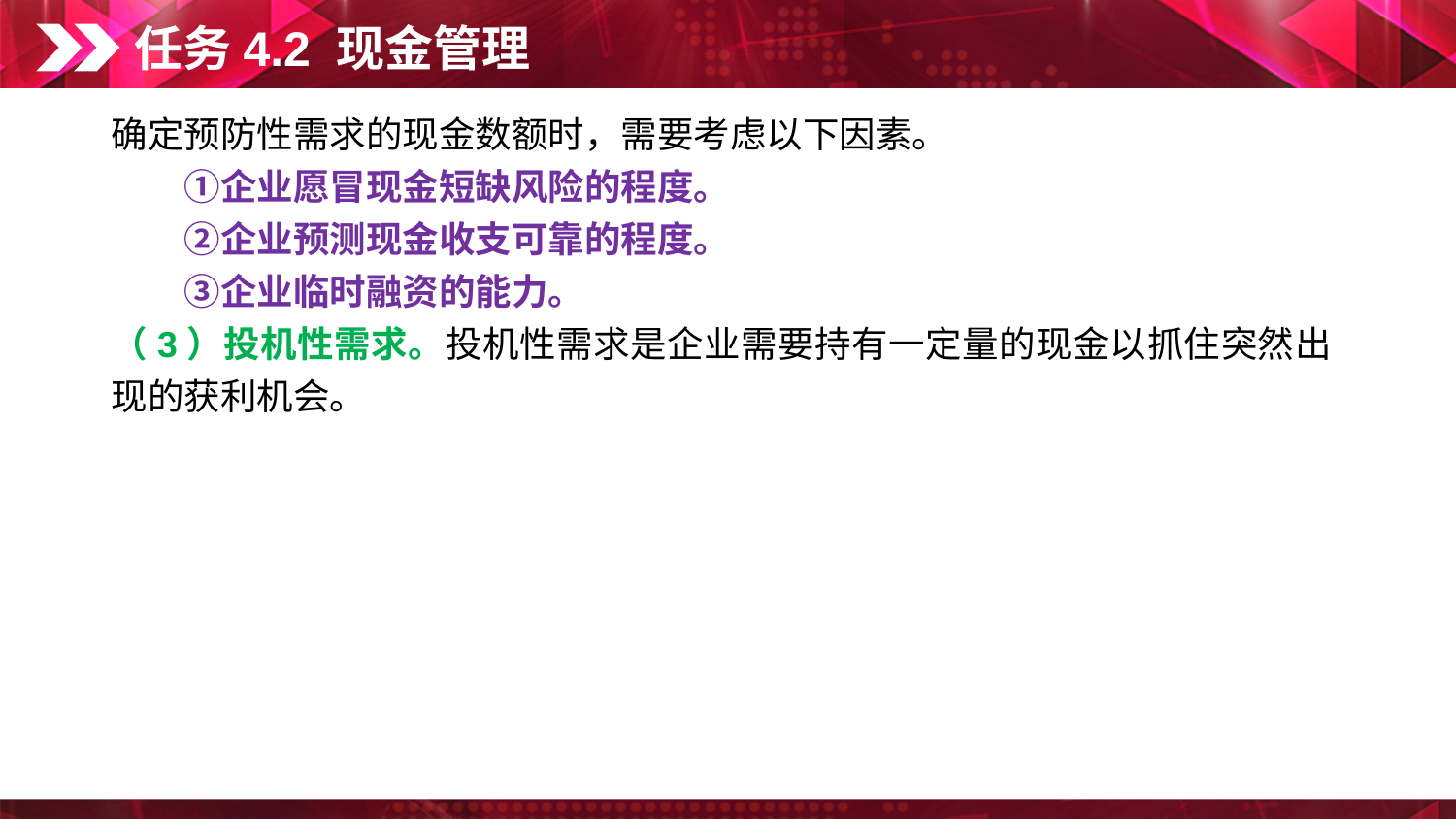

任务4.2 现金管理

确定预防性需求的现金数额时，需要考虑以下因素。
　　①企业愿冒现金短缺风险的程度。
　　②企业预测现金收支可靠的程度。
　　③企业临时融资的能力。
（3）投机性需求。投机性需求是企业需要持有一定量的现金以抓住突然出现的获利机会。